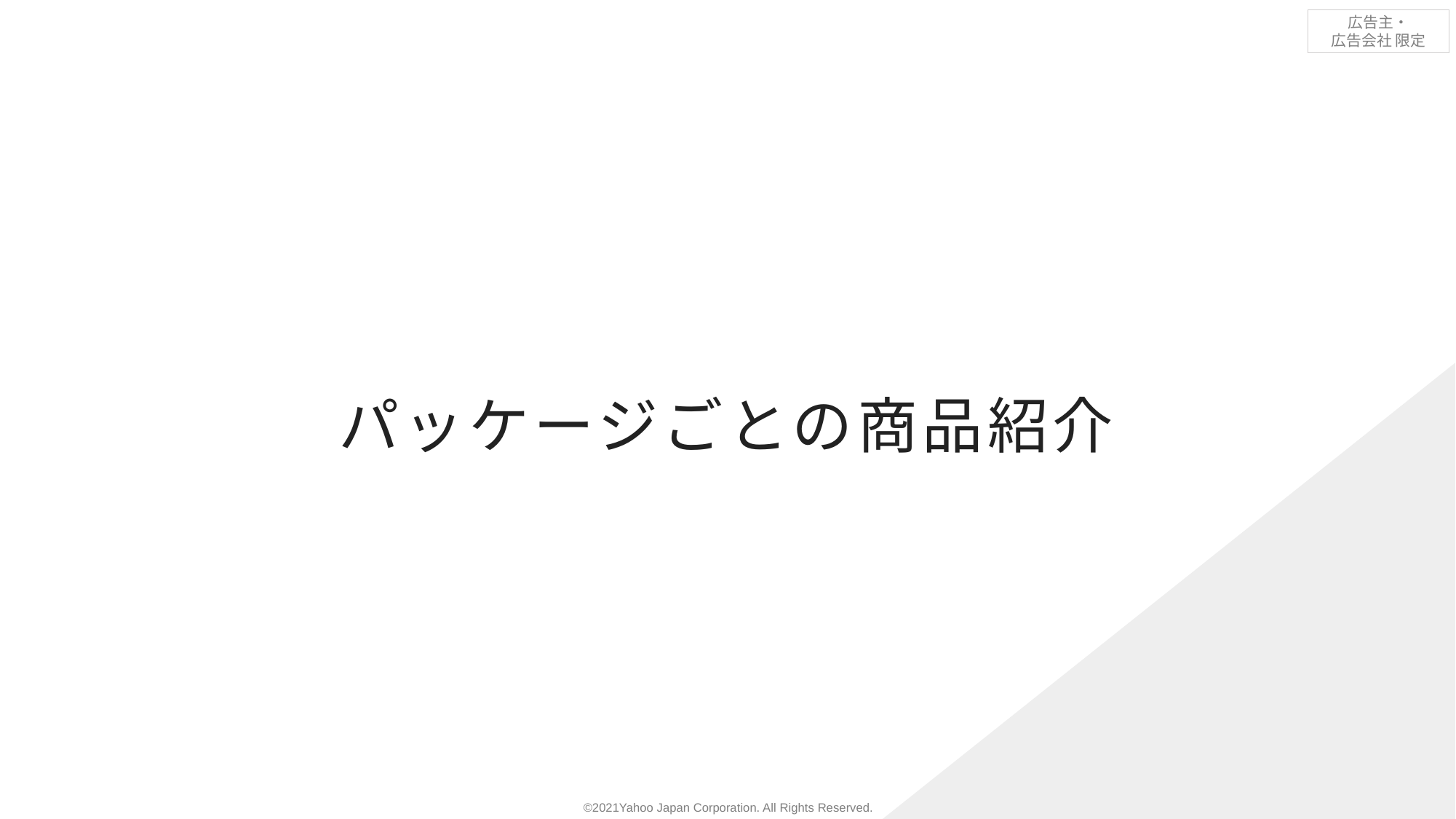

パッケージごとの商品紹介
©2021Yahoo Japan Corporation. All Rights Reserved.